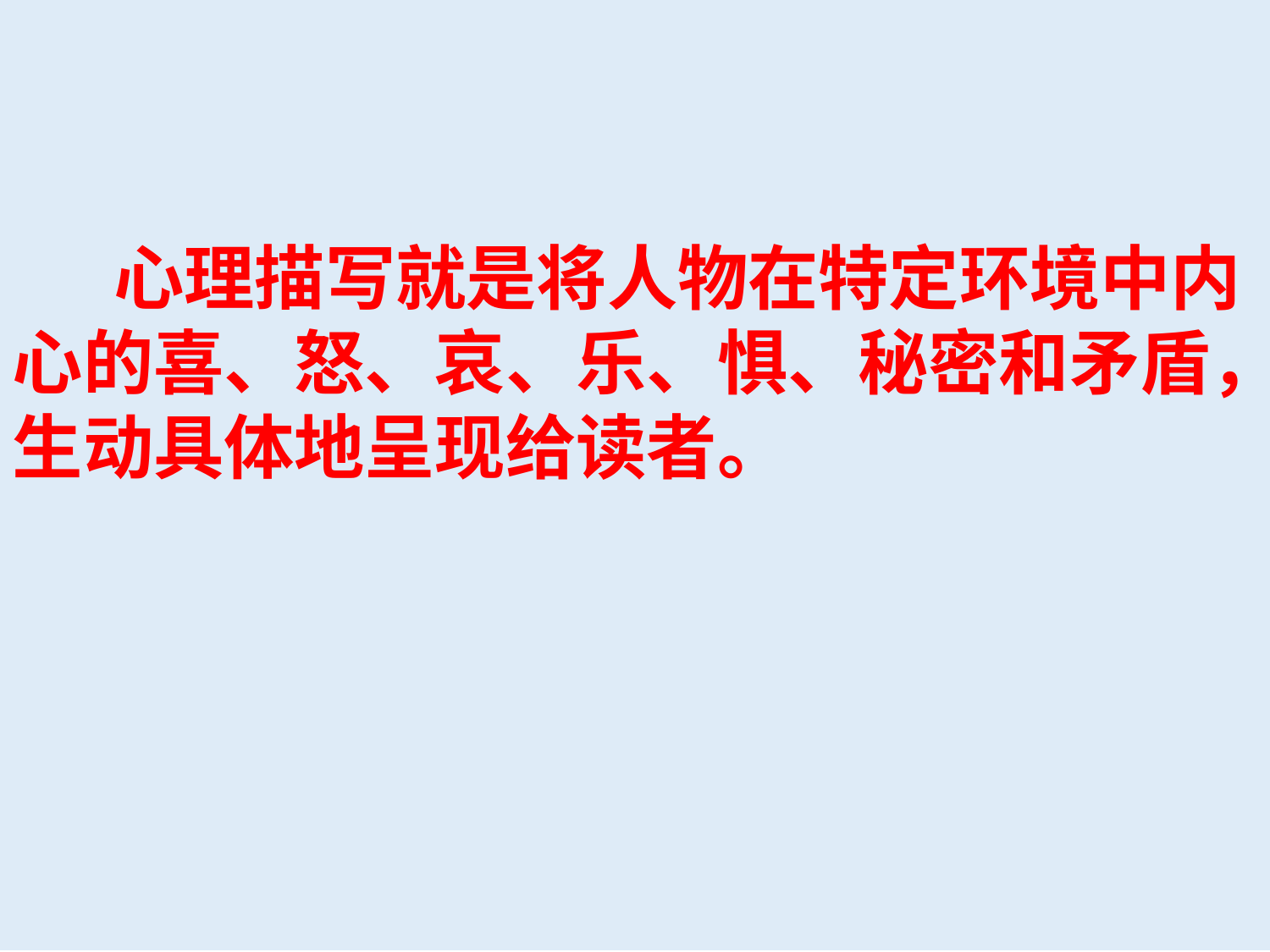

心理描写就是将人物在特定环境中内心的喜、怒、哀、乐、惧、秘密和矛盾，生动具体地呈现给读者。